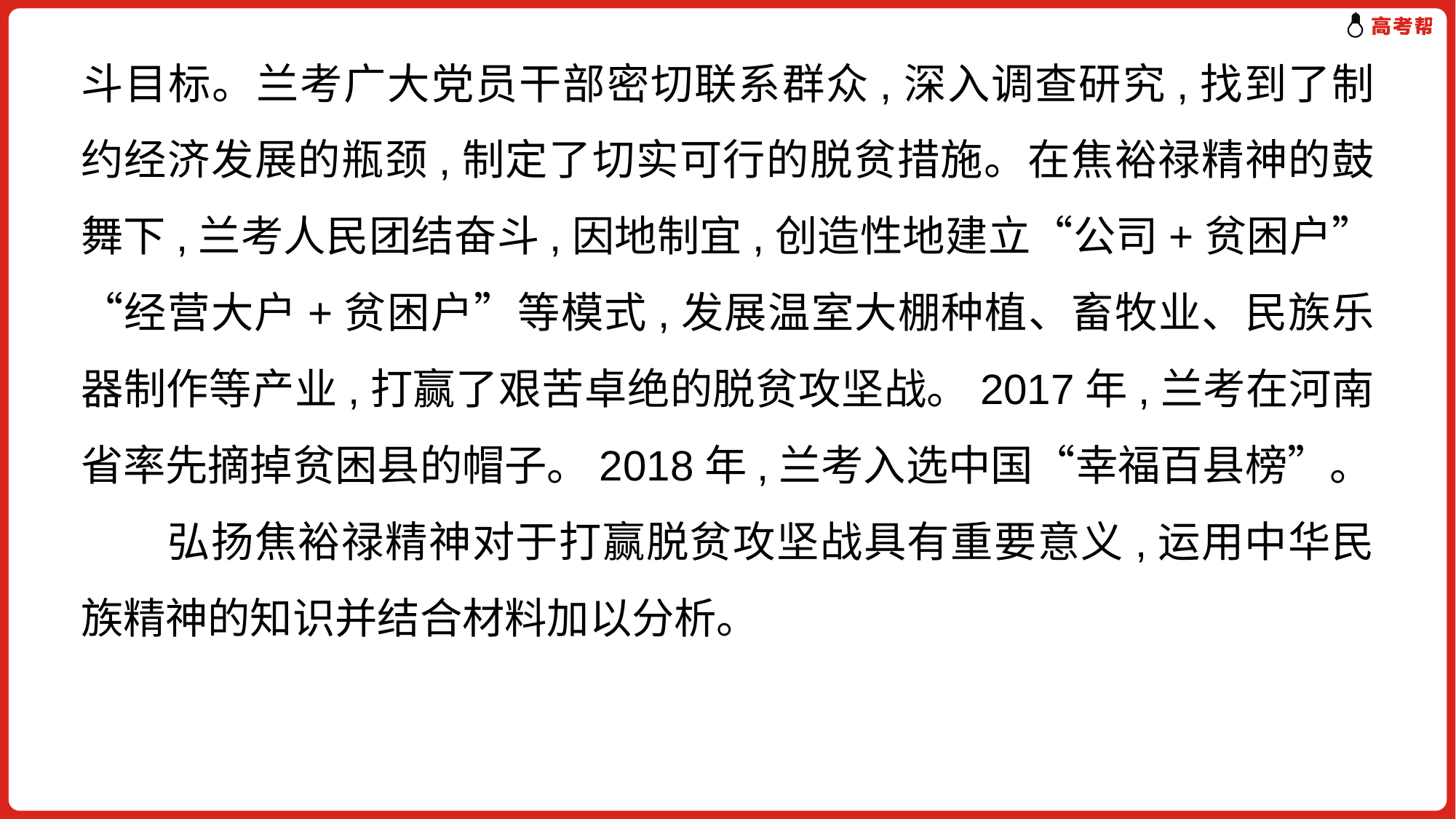

斗目标。兰考广大党员干部密切联系群众,深入调查研究,找到了制约经济发展的瓶颈,制定了切实可行的脱贫措施。在焦裕禄精神的鼓舞下,兰考人民团结奋斗,因地制宜,创造性地建立“公司+贫困户”“经营大户+贫困户”等模式,发展温室大棚种植、畜牧业、民族乐器制作等产业,打赢了艰苦卓绝的脱贫攻坚战。2017年,兰考在河南省率先摘掉贫困县的帽子。2018年,兰考入选中国“幸福百县榜”。
　　弘扬焦裕禄精神对于打赢脱贫攻坚战具有重要意义,运用中华民族精神的知识并结合材料加以分析。